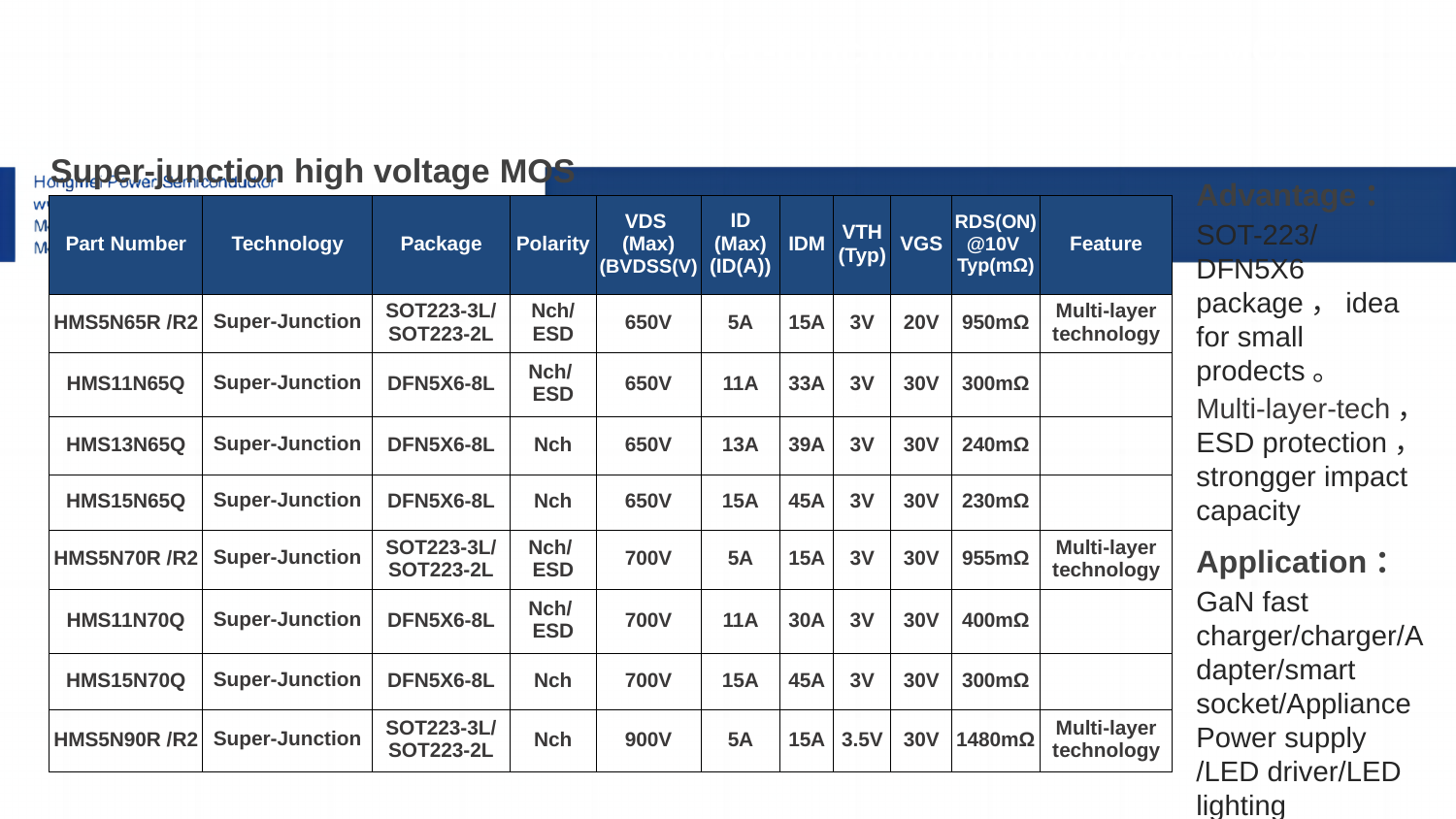

Super-junction high voltage MOS
| Super-junction high voltage MOS |  |  |  |  |  |  |  |  |  |  |
| --- | --- | --- | --- | --- | --- | --- | --- | --- | --- | --- |
| Part Number | Technology | Package | Polarity | VDS (Max) (BVDSS(V) | ID (Max) (ID(A)) | IDM | VTH (Typ) | VGS | RDS(ON)@10V Typ(mΩ) | Feature |
| HMS5N65R /R2 | Super-Junction | SOT223-3L/ SOT223-2L | Nch/ ESD | 650V | 5A | 15A | 3V | 20V | 950mΩ | Multi-layer technology |
| HMS11N65Q | Super-Junction | DFN5X6-8L | Nch/ ESD | 650V | 11A | 33A | 3V | 30V | 300mΩ |  |
| HMS13N65Q | Super-Junction | DFN5X6-8L | Nch | 650V | 13A | 39A | 3V | 30V | 240mΩ |  |
| HMS15N65Q | Super-Junction | DFN5X6-8L | Nch | 650V | 15A | 45A | 3V | 30V | 230mΩ |  |
| HMS5N70R /R2 | Super-Junction | SOT223-3L/ SOT223-2L | Nch/ ESD | 700V | 5A | 15A | 3V | 30V | 955mΩ | Multi-layer technology |
| HMS11N70Q | Super-Junction | DFN5X6-8L | Nch/ ESD | 700V | 11A | 30A | 3V | 30V | 400mΩ |  |
| HMS15N70Q | Super-Junction | DFN5X6-8L | Nch | 700V | 15A | 45A | 3V | 30V | 300mΩ |  |
| HMS5N90R /R2 | Super-Junction | SOT223-3L/ SOT223-2L | Nch | 900V | 5A | 15A | 3.5V | 30V | 1480mΩ | Multi-layer technology |
Advantage：
SOT-223/ DFN5X6 package，idea for small prodects。
Multi-layer-tech，ESD protection，strongger impact capacity
Application：
GaN fast charger/charger/Adapter/smart socket/Appliance Power supply /LED driver/LED lighting
1.Sic二极管/GaN FET/IGBT单管